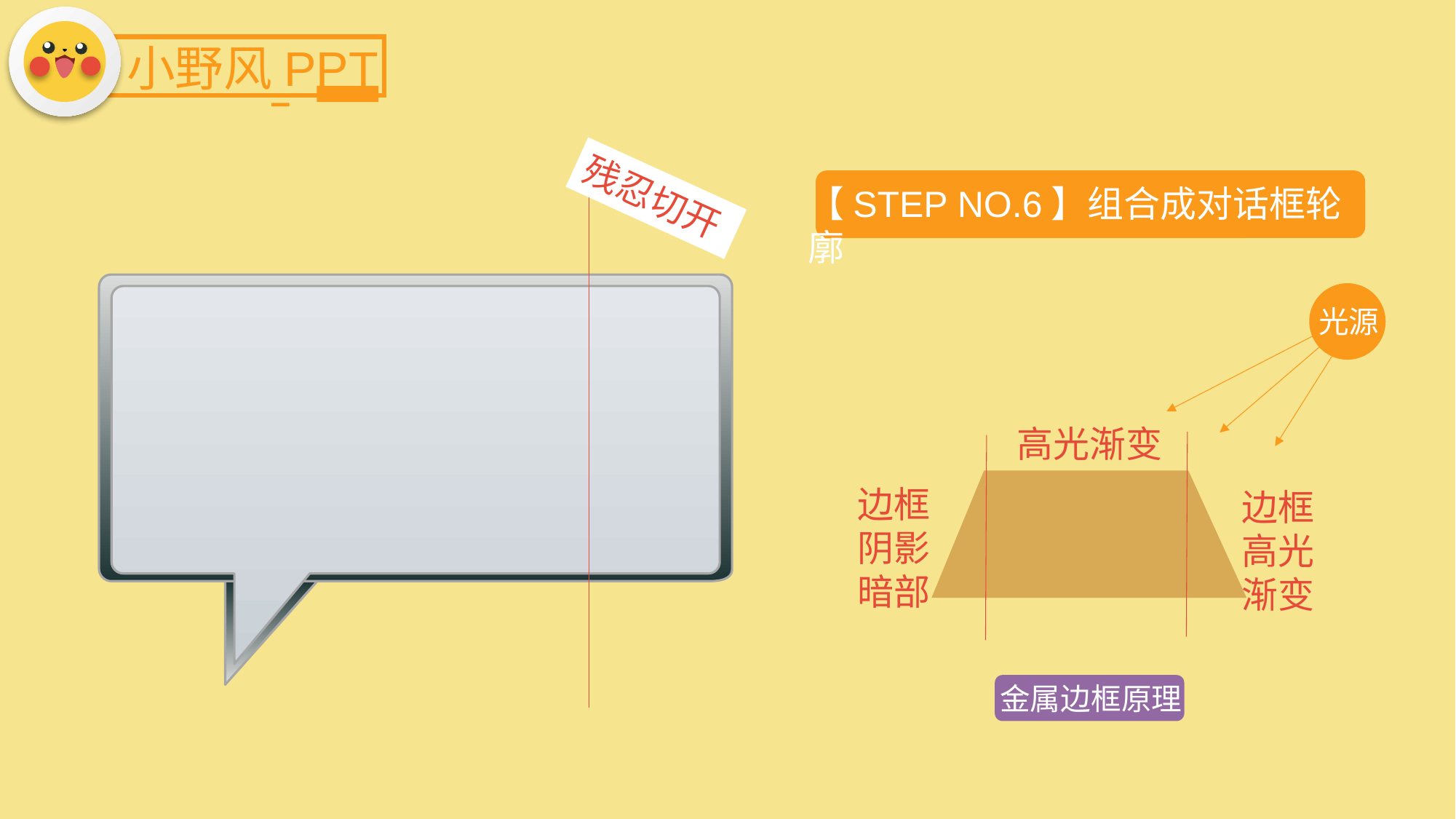

小野风PPT

【STEP NO.6】组合成对话框轮廓
残忍切开

光源

高光渐变

边框
阴影
暗部
边框
高光
渐变
金属边框原理